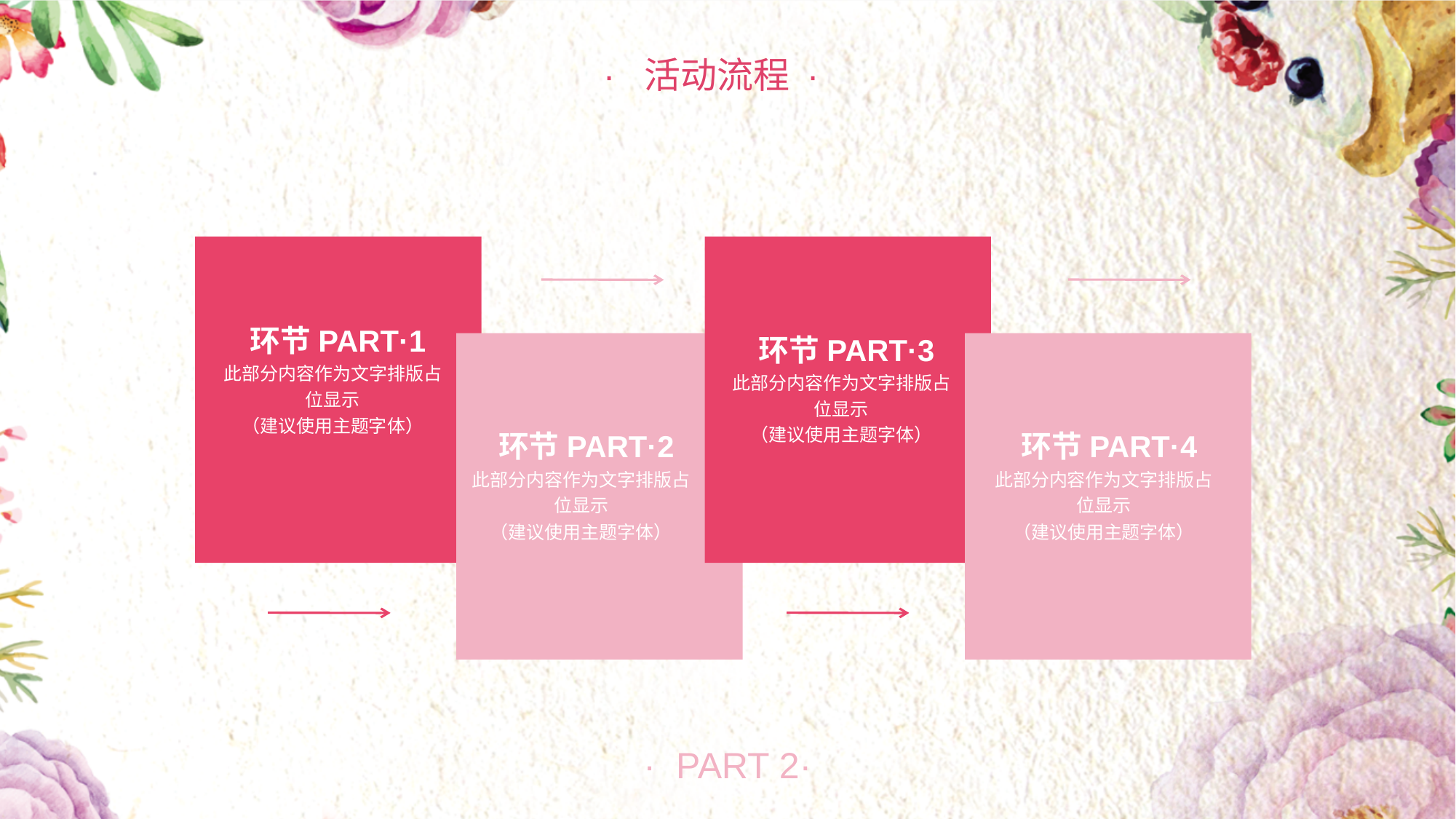

·  活动流程 ·

环节PART·1
此部分内容作为文字排版占位显示
（建议使用主题字体）
环节PART·3
此部分内容作为文字排版占位显示
（建议使用主题字体）

环节PART·2
此部分内容作为文字排版占位显示
（建议使用主题字体）
环节PART·4
此部分内容作为文字排版占位显示
（建议使用主题字体）
·  PART 2·